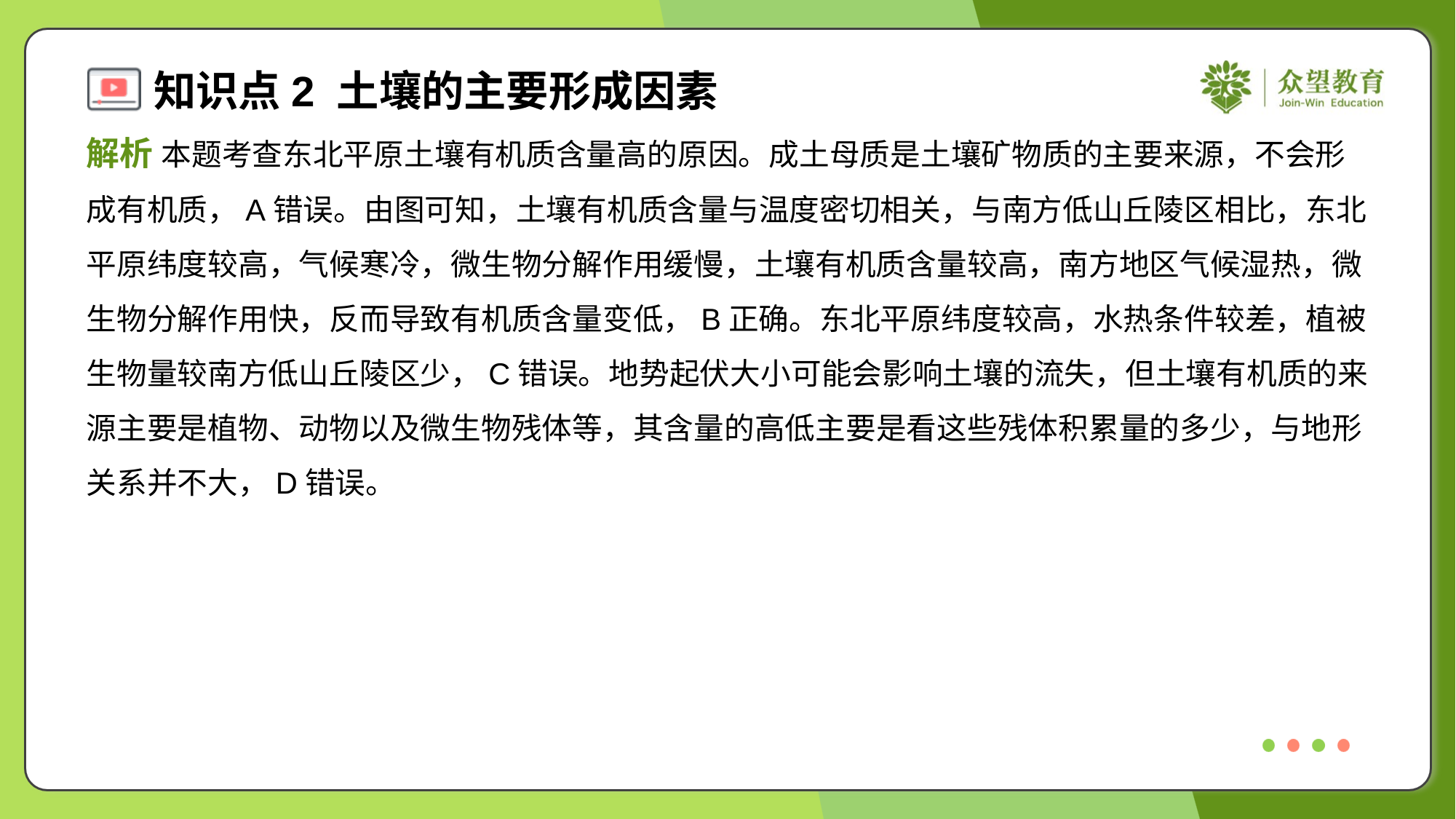

解析 本题考查东北平原土壤有机质含量高的原因。成土母质是土壤矿物质的主要来源，不会形
成有机质，A错误。由图可知，土壤有机质含量与温度密切相关，与南方低山丘陵区相比，东北
平原纬度较高，气候寒冷，微生物分解作用缓慢，土壤有机质含量较高，南方地区气候湿热，微
生物分解作用快，反而导致有机质含量变低，B正确。东北平原纬度较高，水热条件较差，植被
生物量较南方低山丘陵区少，C错误。地势起伏大小可能会影响土壤的流失，但土壤有机质的来
源主要是植物、动物以及微生物残体等，其含量的高低主要是看这些残体积累量的多少，与地形
关系并不大，D错误。